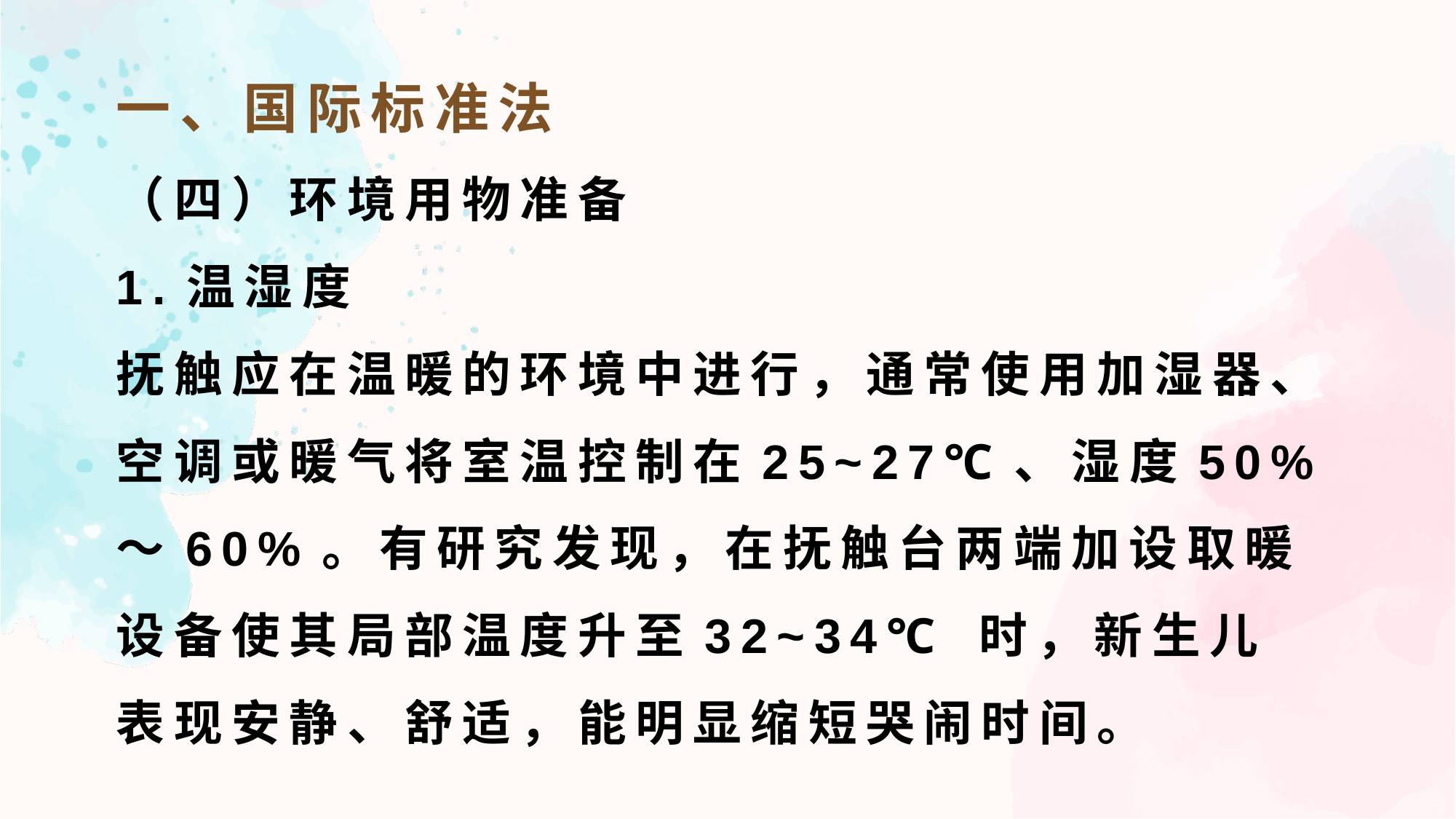

一、国际标准法
（四）环境用物准备
1.温湿度
抚触应在温暖的环境中进行，通常使用加湿器、空调或暖气将室温控制在25~27℃、湿度50%～60%。有研究发现，在抚触台两端加设取暖设备使其局部温度升至32~34℃ 时，新生儿表现安静、舒适，能明显缩短哭闹时间。